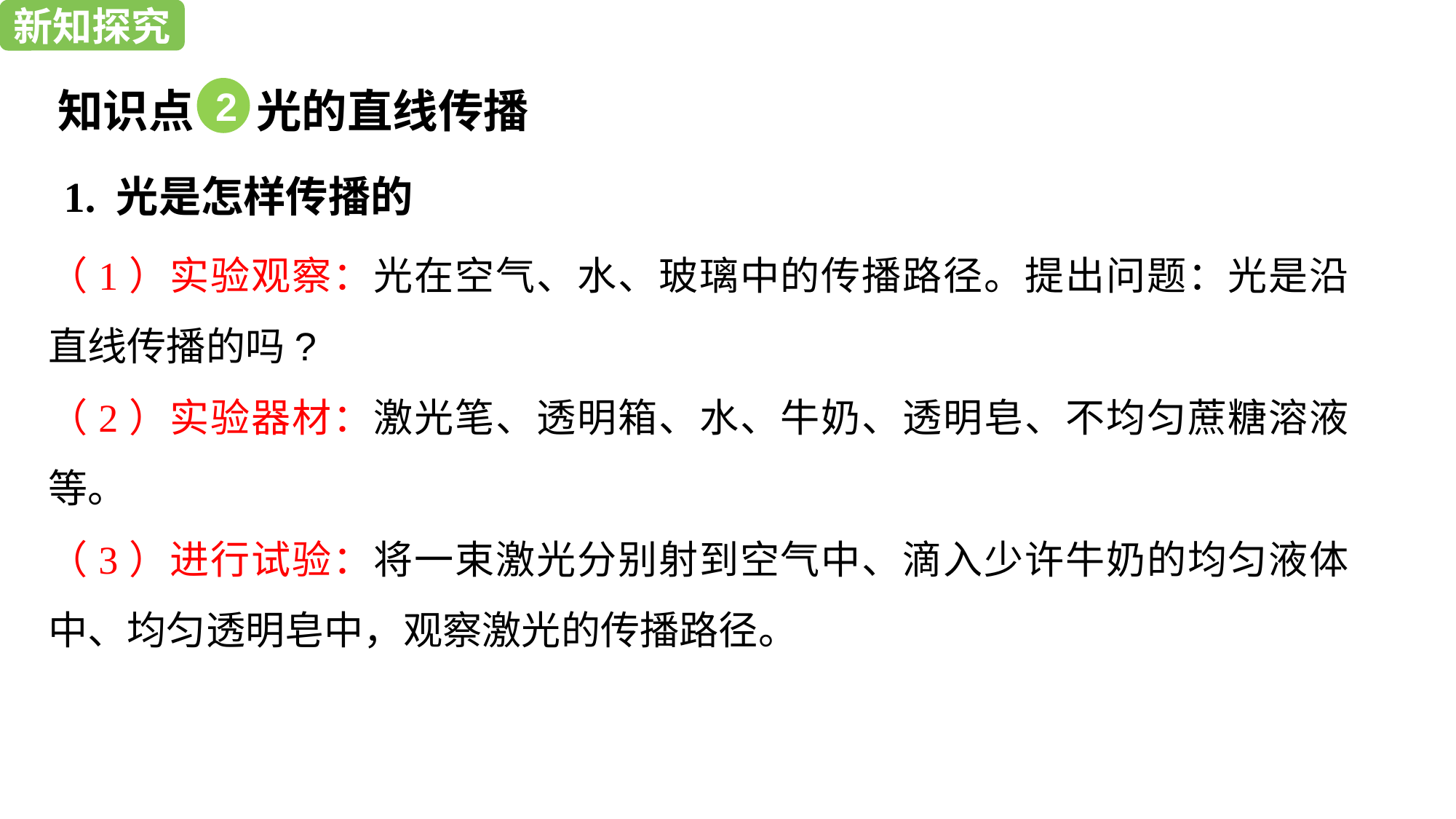

新知探究
新知探究
知识点      光的直线传播
2
1. 光是怎样传播的
（1）实验观察：光在空气、水、玻璃中的传播路径。提出问题：光是沿直线传播的吗?
（2）实验器材：激光笔、透明箱、水、牛奶、透明皂、不均匀蔗糖溶液等。
（3）进行试验：将一束激光分别射到空气中、滴入少许牛奶的均匀液体中、均匀透明皂中，观察激光的传播路径。